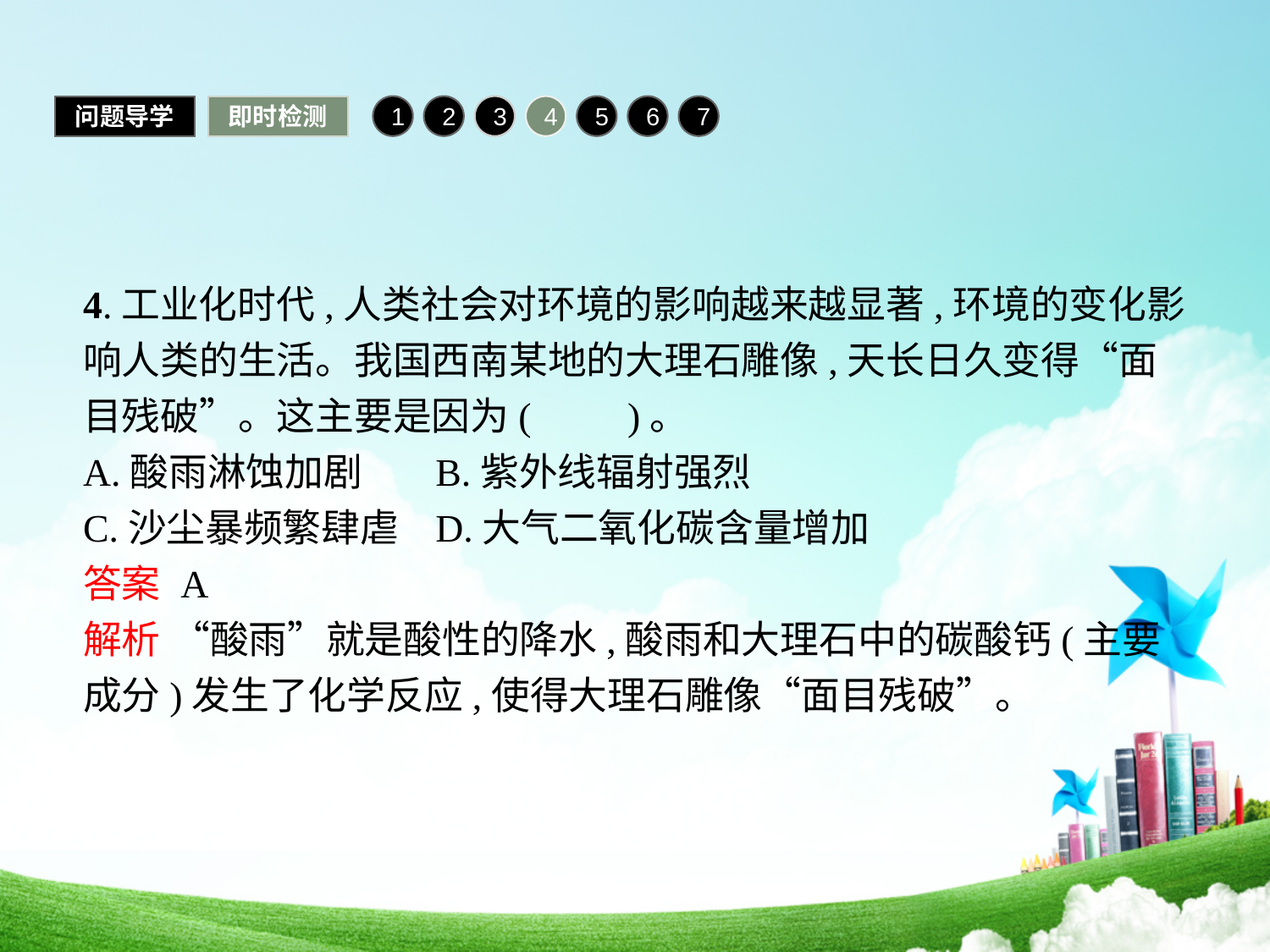

问题导学
即时检测
1
2
3
4
5
6
7
4.工业化时代,人类社会对环境的影响越来越显著,环境的变化影响人类的生活。我国西南某地的大理石雕像,天长日久变得“面目残破”。这主要是因为(　　)。
A.酸雨淋蚀加剧	B.紫外线辐射强烈
C.沙尘暴频繁肆虐	D.大气二氧化碳含量增加
答案 A
解析 “酸雨”就是酸性的降水,酸雨和大理石中的碳酸钙(主要成分)发生了化学反应,使得大理石雕像“面目残破”。